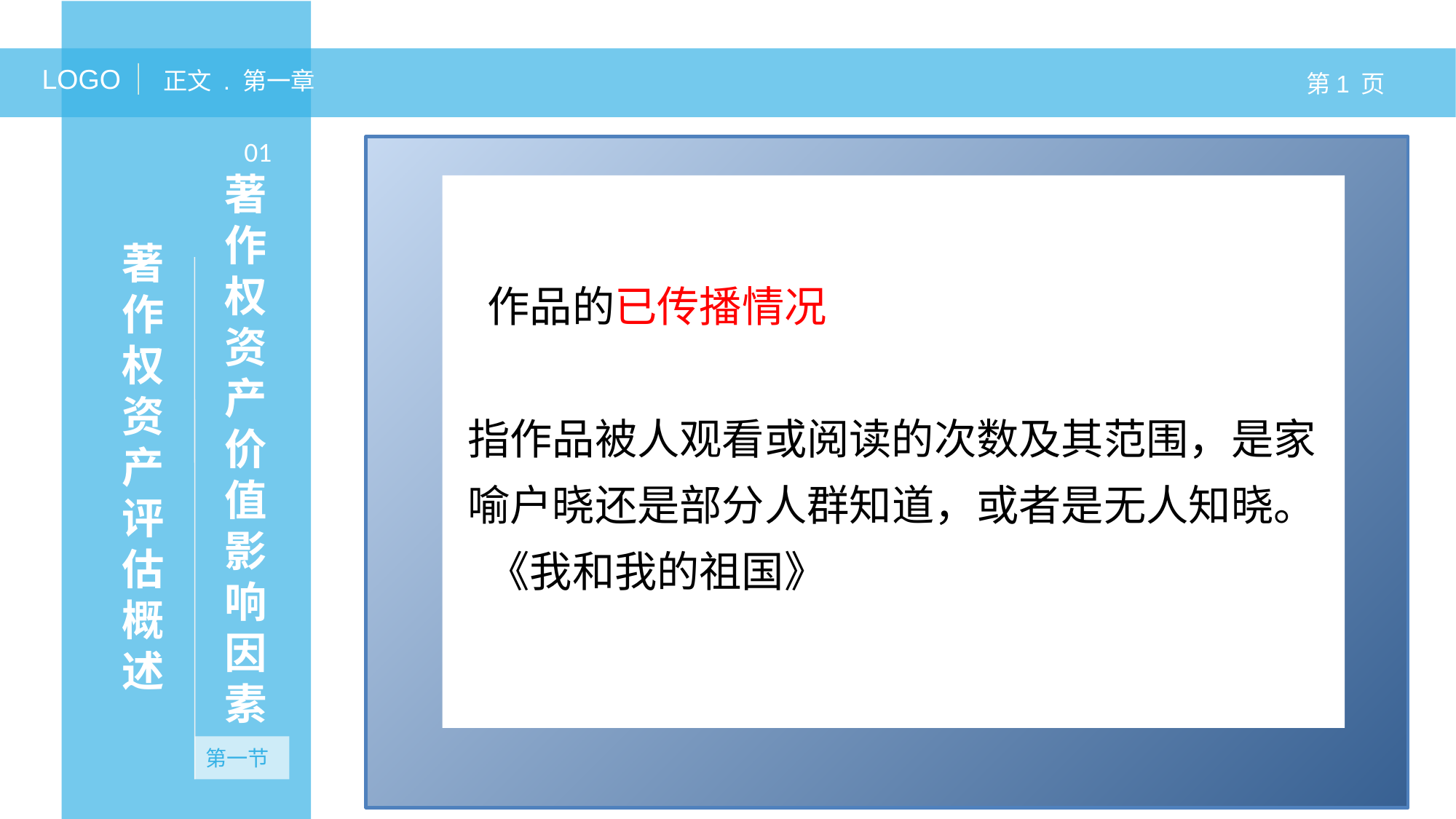

LOGO
正文 . 第一章

第1 页
01

著作权资产价值影响因素

著作权资产评估概述

 作品的已传播情况

指作品被人观看或阅读的次数及其范围，是家喻户晓还是部分人群知道，或者是无人知晓。
 《我和我的祖国》

第一节